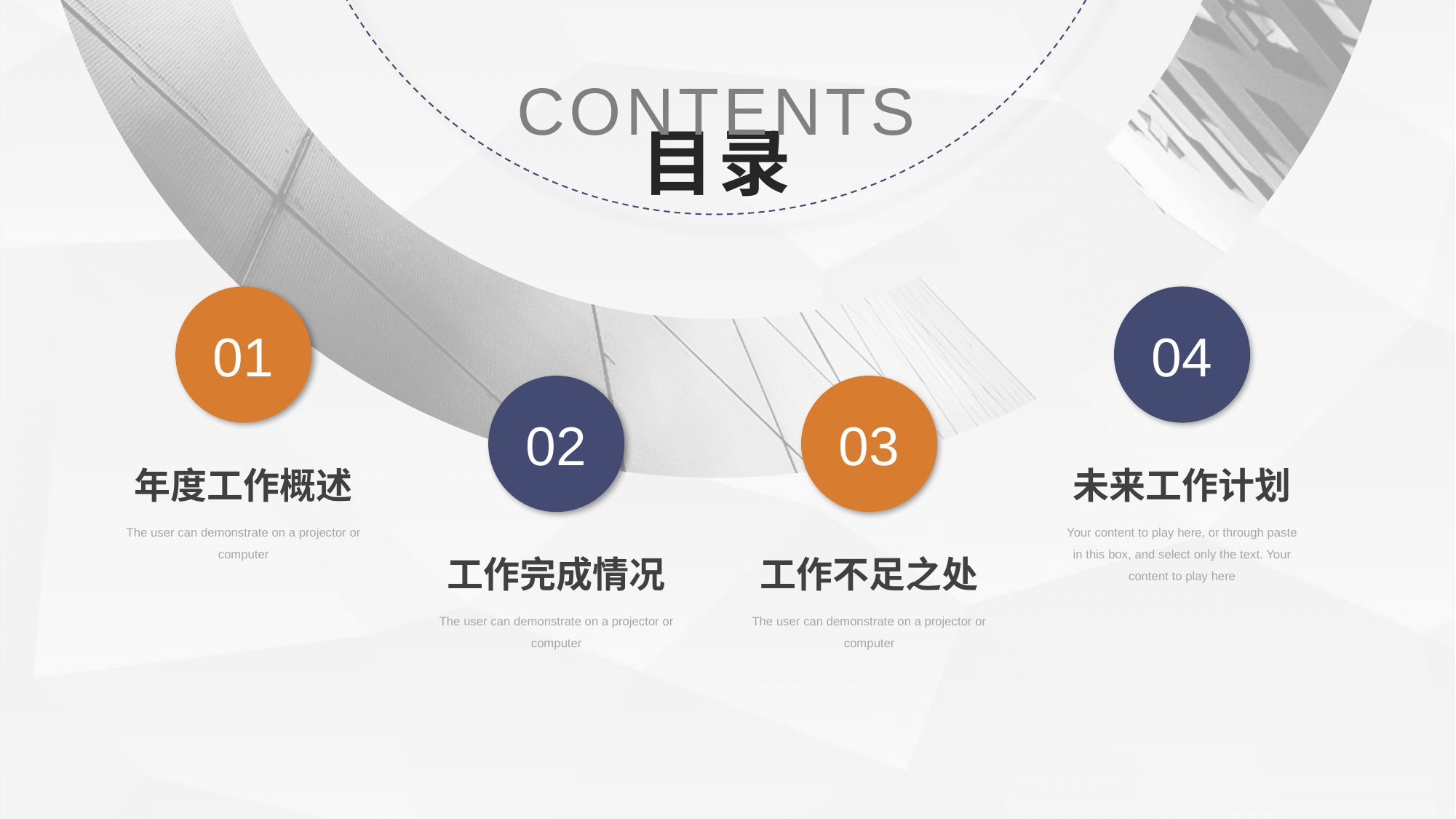

CONTENTS
目录
01
04
02
03
年度工作概述
未来工作计划
The user can demonstrate on a projector or computer
Your content to play here, or through paste in this box, and select only the text. Your content to play here
工作完成情况
工作不足之处
The user can demonstrate on a projector or computer
The user can demonstrate on a projector or computer